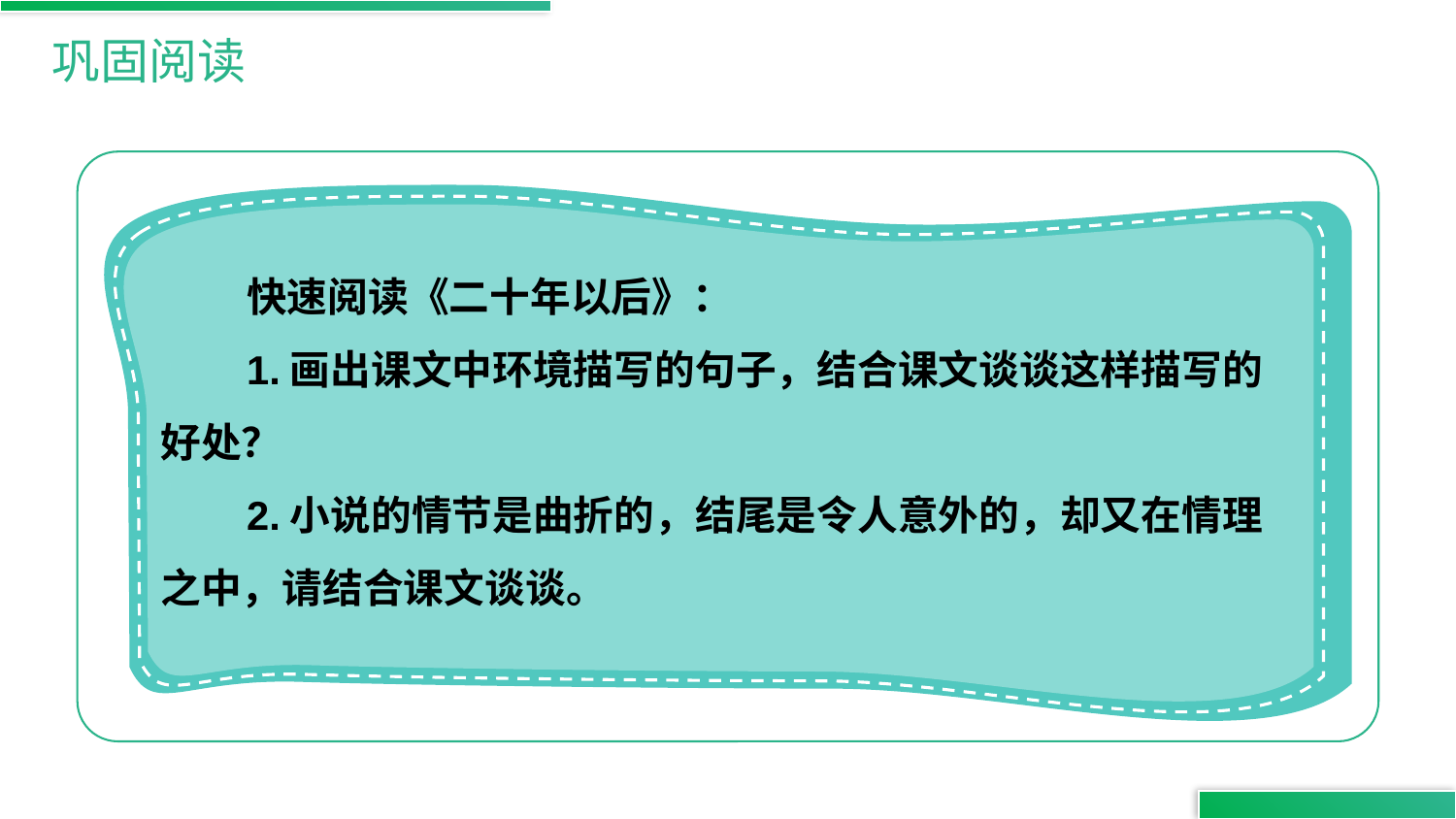

巩固阅读

快速阅读《二十年以后》：
1.画出课文中环境描写的句子，结合课文谈谈这样描写的好处？
2.小说的情节是曲折的，结尾是令人意外的，却又在情理之中，请结合课文谈谈。